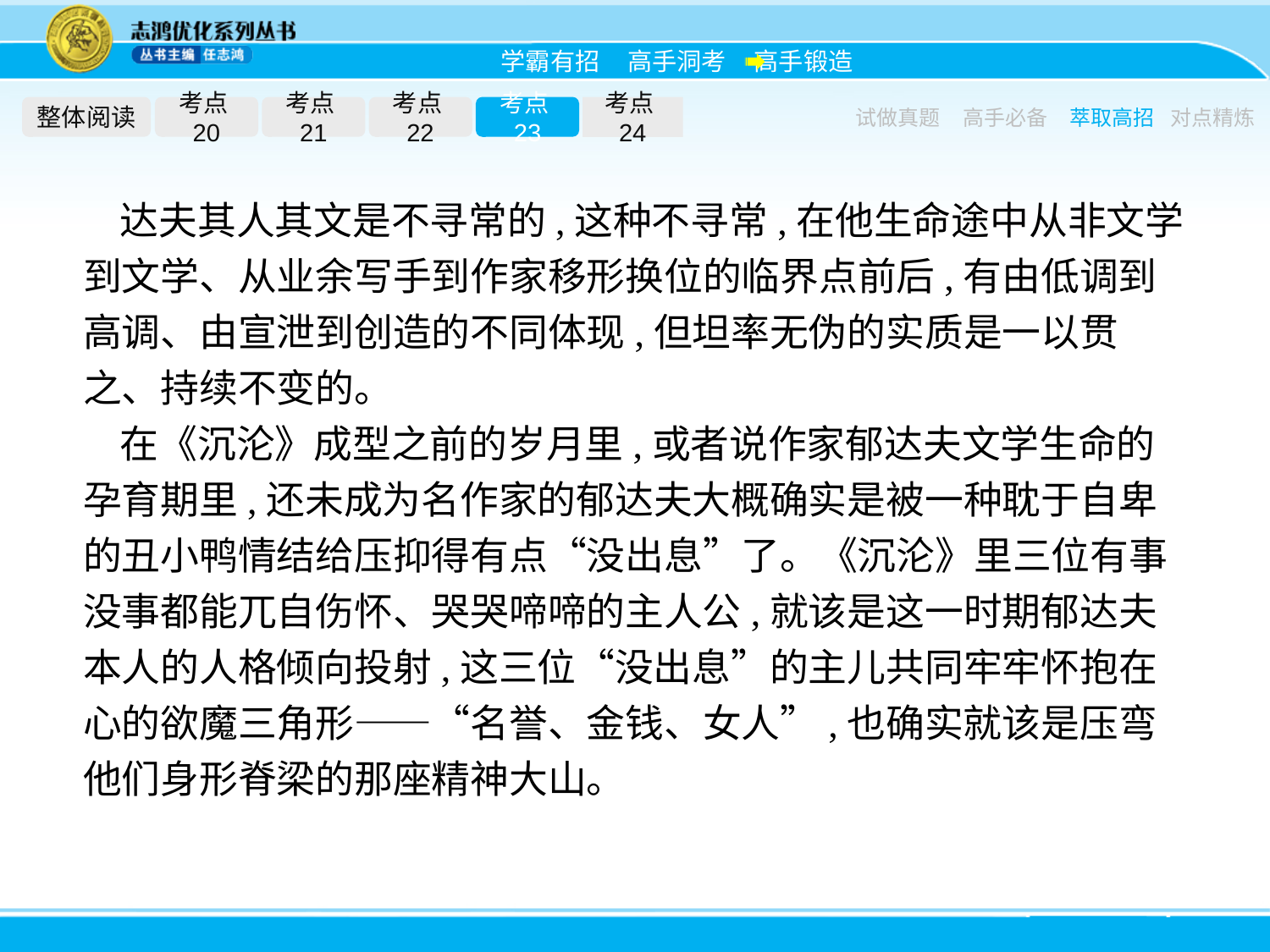

整体阅读
考点20
考点21
考点22
考点23
考点24
试做真题
高手必备
萃取高招
对点精炼
达夫其人其文是不寻常的,这种不寻常,在他生命途中从非文学到文学、从业余写手到作家移形换位的临界点前后,有由低调到高调、由宣泄到创造的不同体现,但坦率无伪的实质是一以贯之、持续不变的。
在《沉沦》成型之前的岁月里,或者说作家郁达夫文学生命的孕育期里,还未成为名作家的郁达夫大概确实是被一种耽于自卑的丑小鸭情结给压抑得有点“没出息”了。《沉沦》里三位有事没事都能兀自伤怀、哭哭啼啼的主人公,就该是这一时期郁达夫本人的人格倾向投射,这三位“没出息”的主儿共同牢牢怀抱在心的欲魔三角形——“名誉、金钱、女人”,也确实就该是压弯他们身形脊梁的那座精神大山。